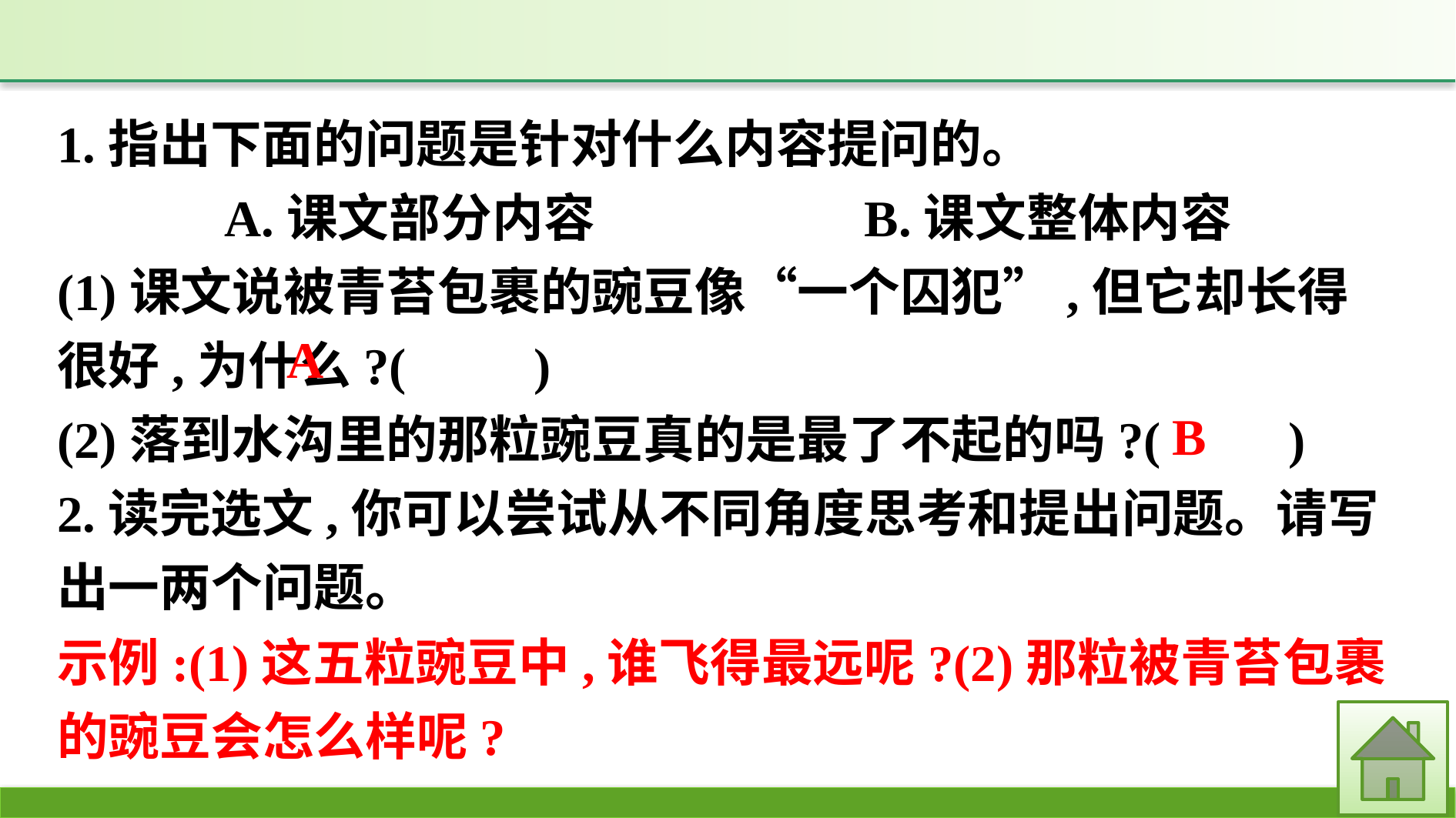

1.指出下面的问题是针对什么内容提问的。
A.课文部分内容　　　　　B.课文整体内容
(1)课文说被青苔包裹的豌豆像“一个囚犯”,但它却长得很好,为什么?(　　)
(2)落到水沟里的那粒豌豆真的是最了不起的吗?(　　)
2.读完选文,你可以尝试从不同角度思考和提出问题。请写出一两个问题。
A
B
示例:(1)这五粒豌豆中,谁飞得最远呢?(2)那粒被青苔包裹的豌豆会怎么样呢?